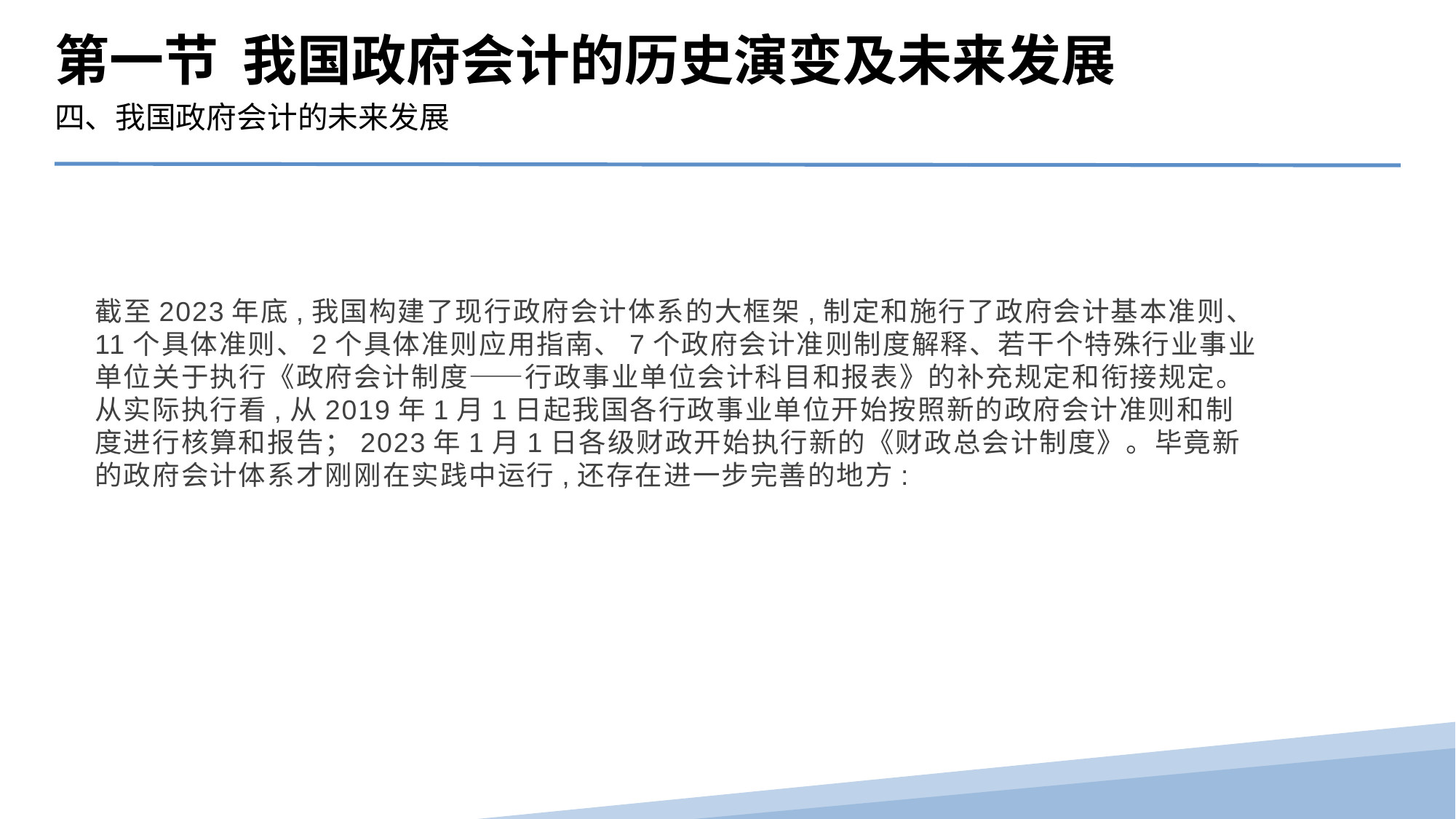

第一节  我国政府会计的历史演变及未来发展
四、我国政府会计的未来发展
截至2023年底,我国构建了现行政府会计体系的大框架,制定和施行了政府会计基本准则、11个具体准则、2个具体准则应用指南、7个政府会计准则制度解释、若干个特殊行业事业单位关于执行《政府会计制度——行政事业单位会计科目和报表》的补充规定和衔接规定。
从实际执行看,从2019年1月1日起我国各行政事业单位开始按照新的政府会计准则和制度进行核算和报告；2023年1月1日各级财政开始执行新的《财政总会计制度》。毕竟新的政府会计体系才刚刚在实践中运行,还存在进一步完善的地方: